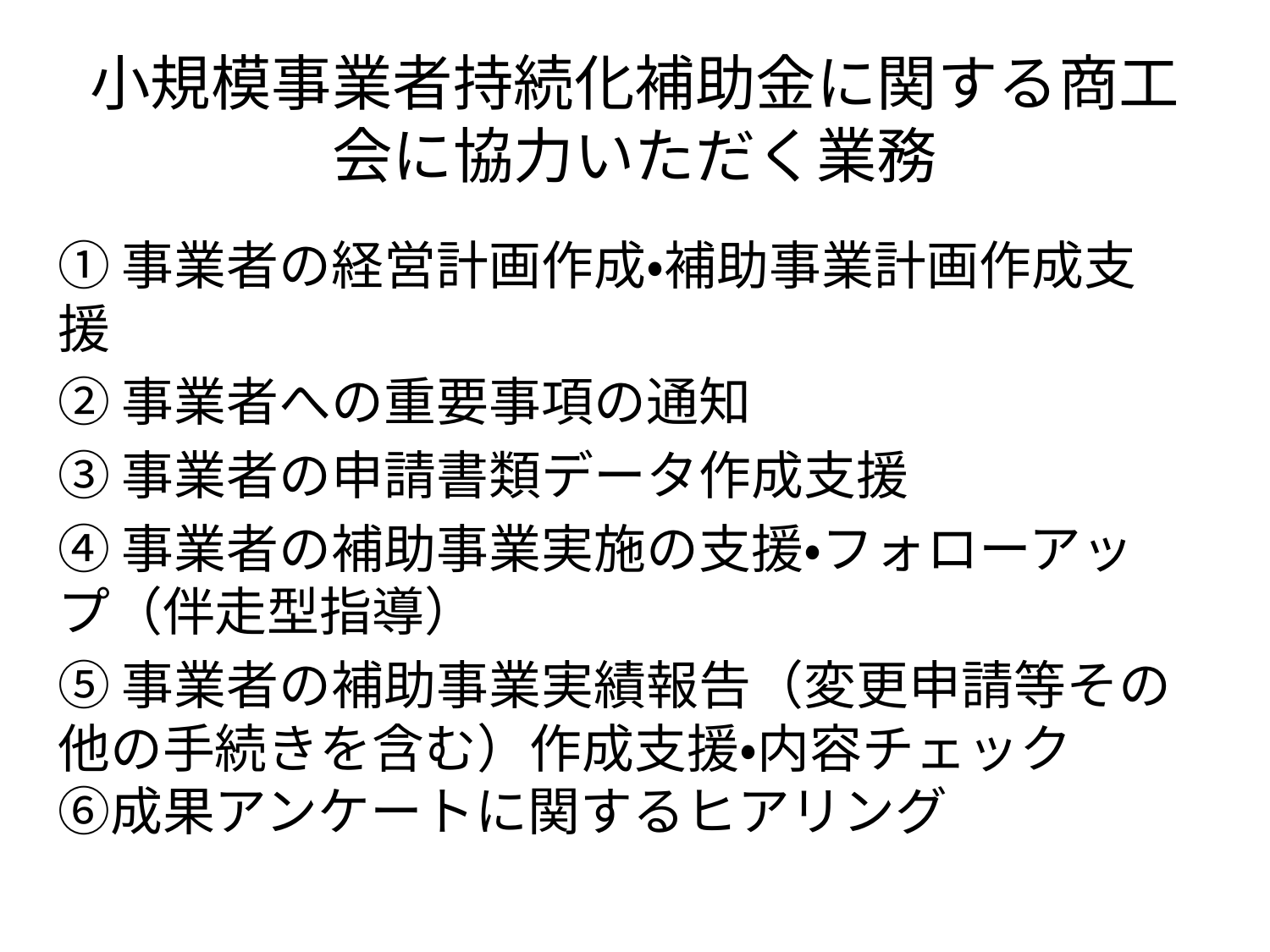

# 小規模事業者持続化補助金に関する商工会に協力いただく業務
①事業者の経営計画作成・補助事業計画作成支援
②事業者への重要事項の通知
③事業者の申請書類データ作成支援
④事業者の補助事業実施の支援・フォローアップ（伴走型指導）
⑤事業者の補助事業実績報告（変更申請等その他の手続きを含む）作成支援・内容チェック
⑥成果アンケートに関するヒアリング